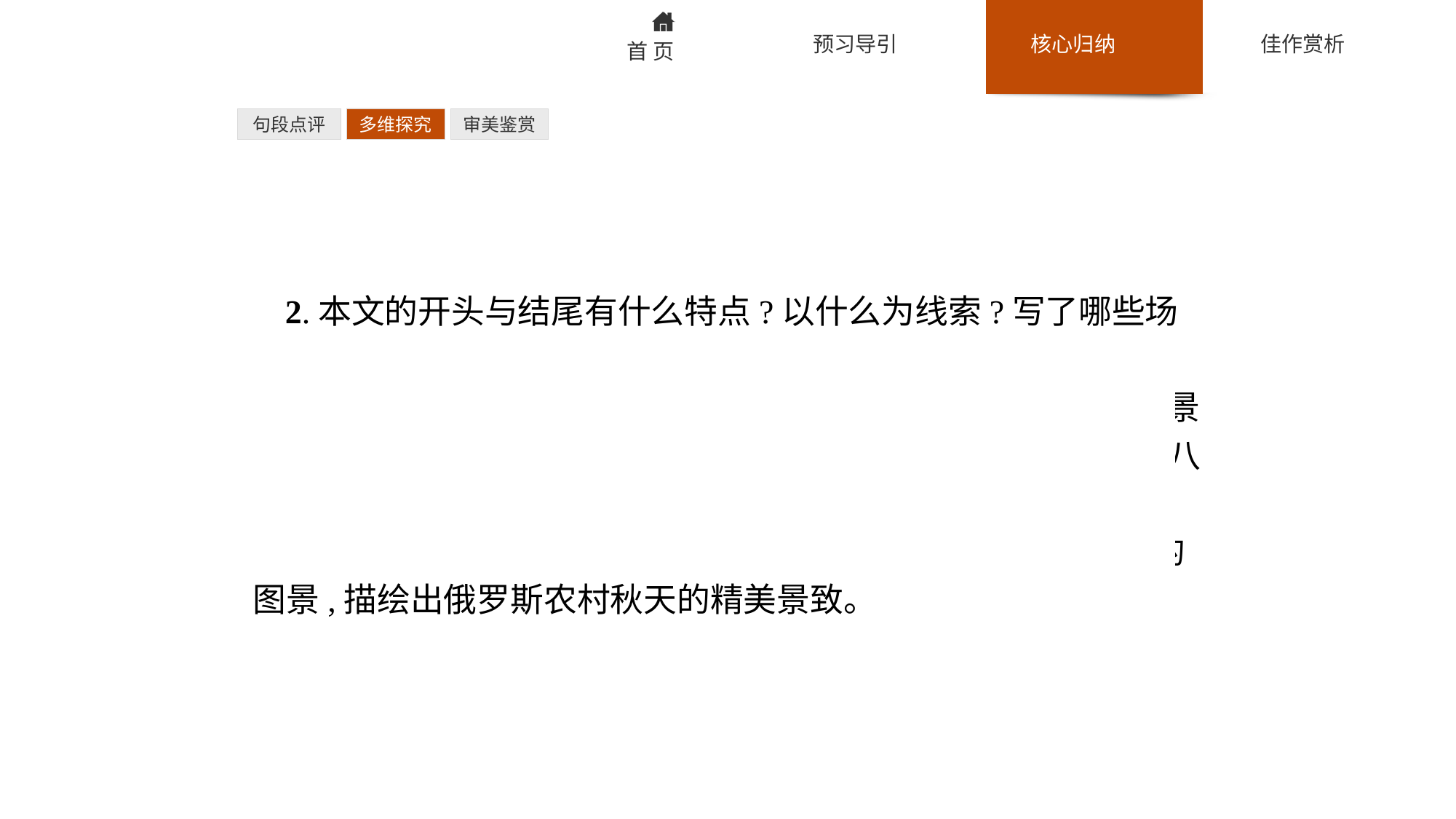

句段点评
多维探究
审美鉴赏
2.本文的开头与结尾有什么特点?以什么为线索?写了哪些场景?
提示:小说以欢快喜悦的丰收场景开头,以萧瑟荒凉的打猎场景结尾,最终更以一首悠扬而悲壮的歌谣作结。以时间为线索,从八月写到十一月,将“初秋”苹果成熟的季节、农田丰收的季节、“九月杪起”以及“深秋初冬”时狩猎的季节连缀成如诗如画的图景,描绘出俄罗斯农村秋天的精美景致。